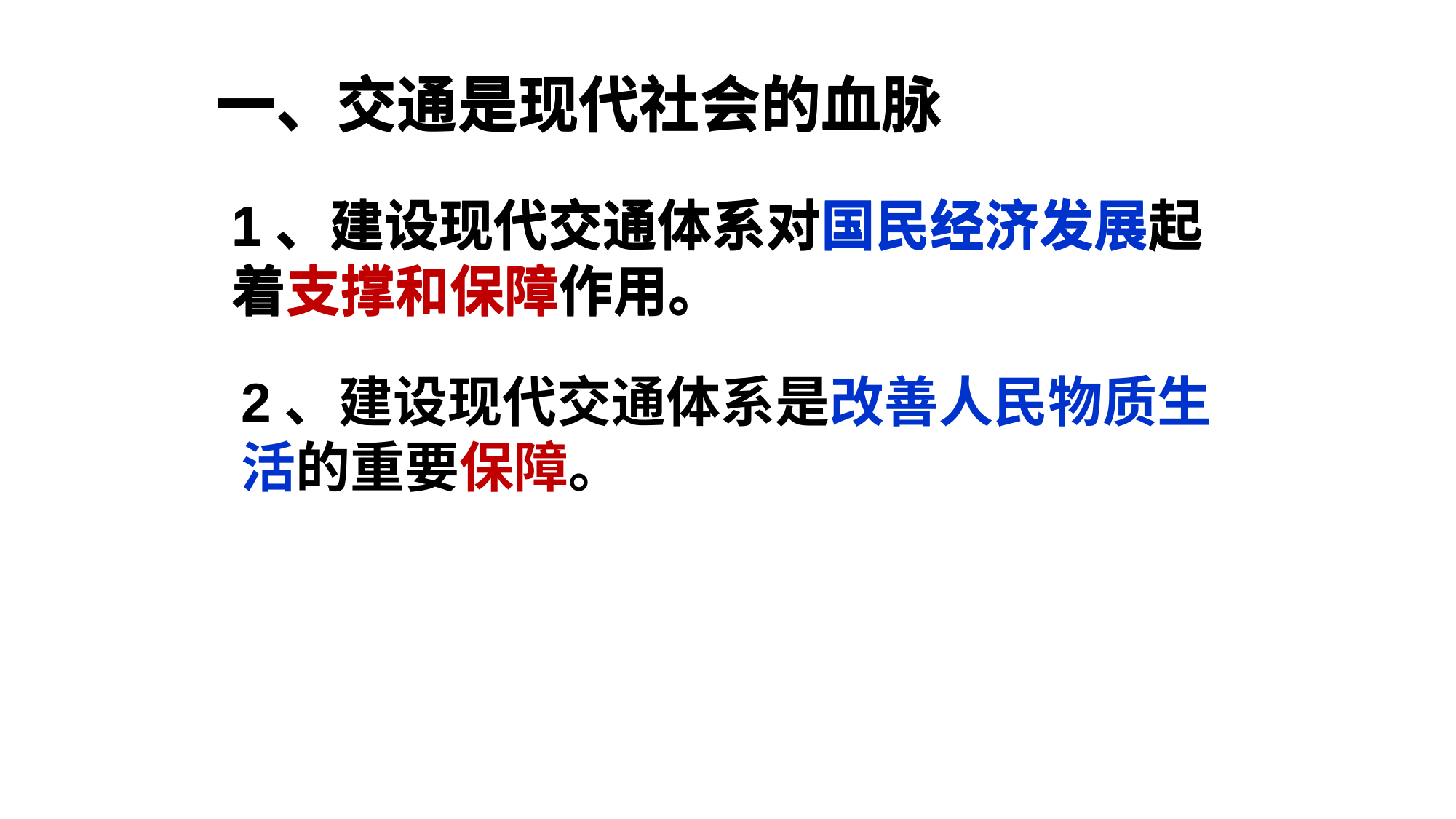

一、交通是现代社会的血脉
一、交通是现代社会的血脉
1、建设现代交通体系对国民经济发展起着支撑和保障作用。
1、建设现代交通体系对国民经济发展起着支撑和保障作用。
2、建设现代交通体系是改善人民物质生活的重要保障。